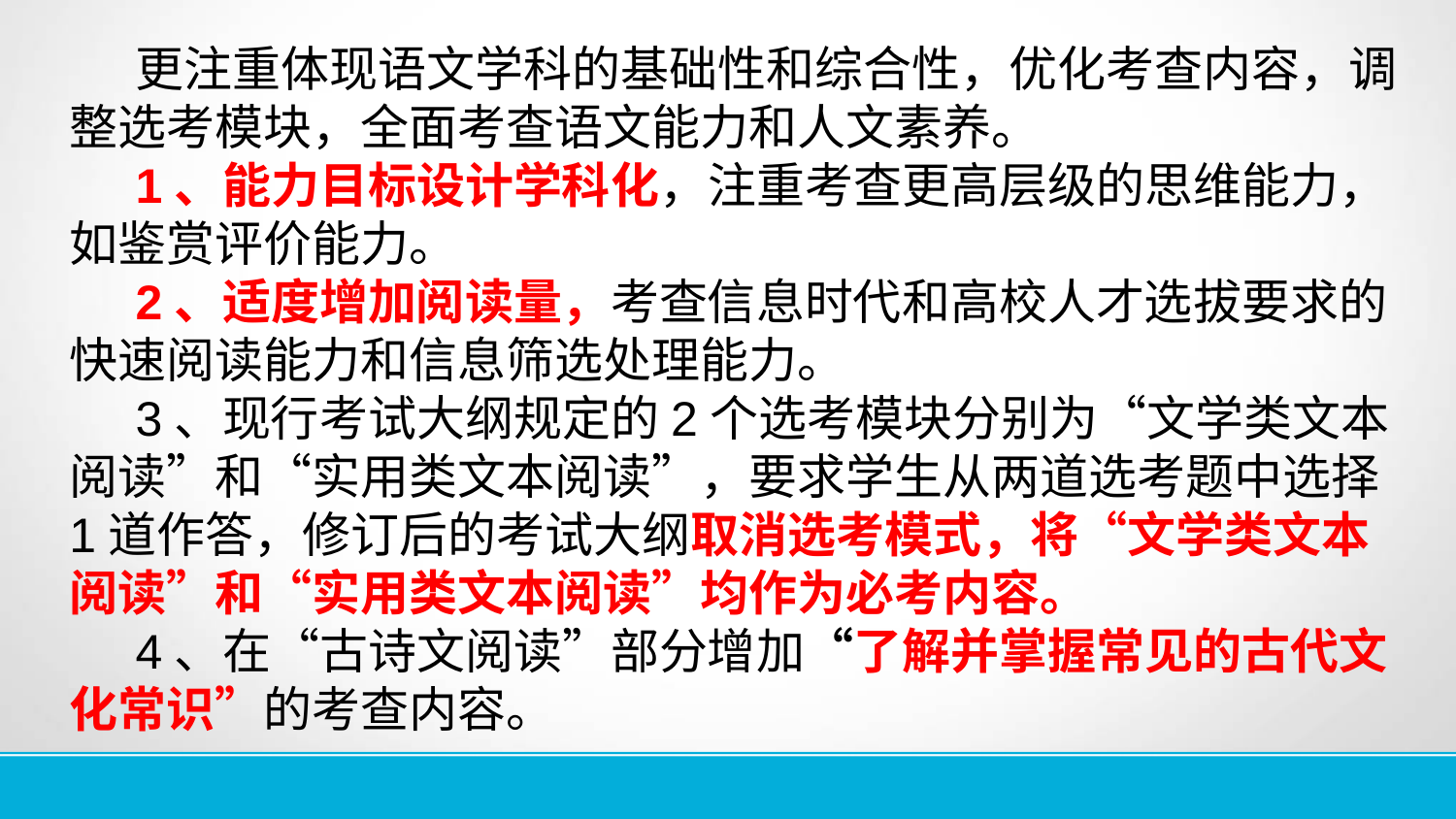

更注重体现语文学科的基础性和综合性，优化考查内容，调整选考模块，全面考查语文能力和人文素养。
     1、能力目标设计学科化，注重考查更高层级的思维能力，如鉴赏评价能力。
     2、适度增加阅读量，考查信息时代和高校人才选拔要求的快速阅读能力和信息筛选处理能力。
     3、现行考试大纲规定的2个选考模块分别为“文学类文本阅读”和“实用类文本阅读”，要求学生从两道选考题中选择1道作答，修订后的考试大纲取消选考模式，将“文学类文本阅读”和“实用类文本阅读”均作为必考内容。
     4、在“古诗文阅读”部分增加“了解并掌握常见的古代文化常识”的考查内容。